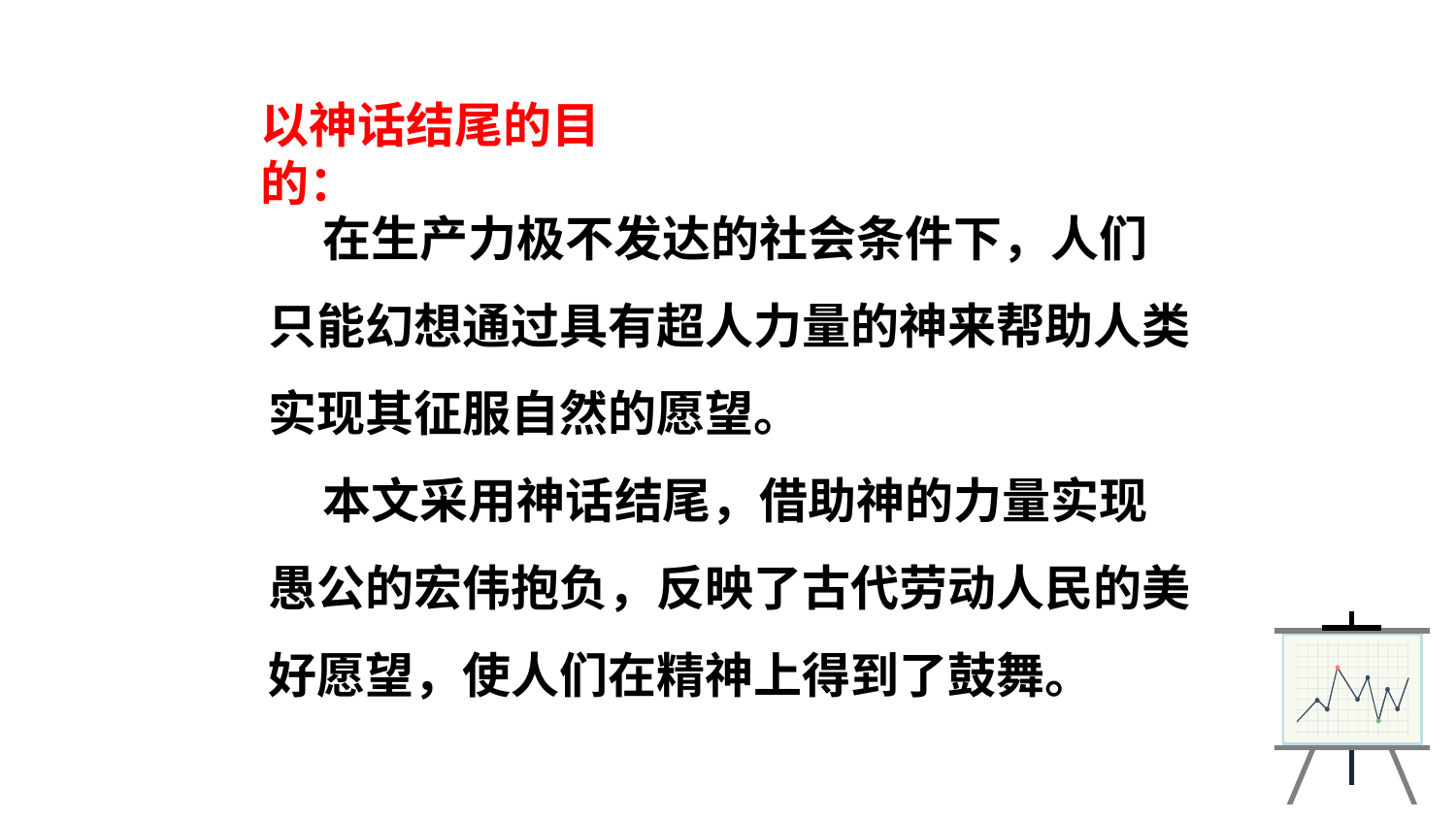

以神话结尾的目的：
    在生产力极不发达的社会条件下，人们只能幻想通过具有超人力量的神来帮助人类实现其征服自然的愿望。
    本文采用神话结尾，借助神的力量实现愚公的宏伟抱负，反映了古代劳动人民的美好愿望，使人们在精神上得到了鼓舞。